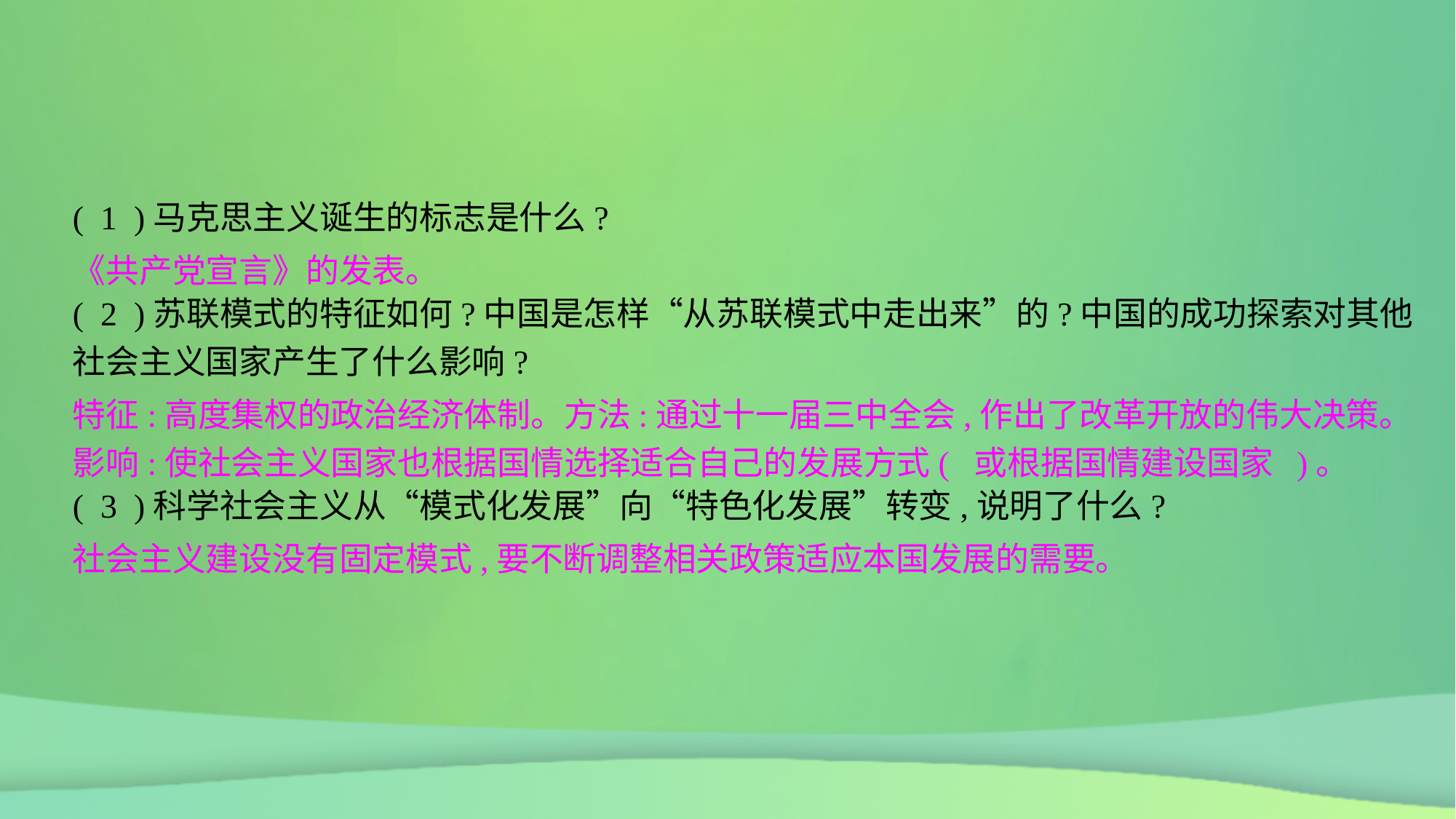

(  1  )马克思主义诞生的标志是什么?

(  2  )苏联模式的特征如何?中国是怎样“从苏联模式中走出来”的?中国的成功探索对其他社会主义国家产生了什么影响?

(  3  )科学社会主义从“模式化发展”向“特色化发展”转变,说明了什么?
《共产党宣言》的发表。

特征:高度集权的政治经济体制。方法:通过十一届三中全会,作出了改革开放的伟大决策。影响:使社会主义国家也根据国情选择适合自己的发展方式(  或根据国情建设国家  )。

社会主义建设没有固定模式,要不断调整相关政策适应本国发展的需要。